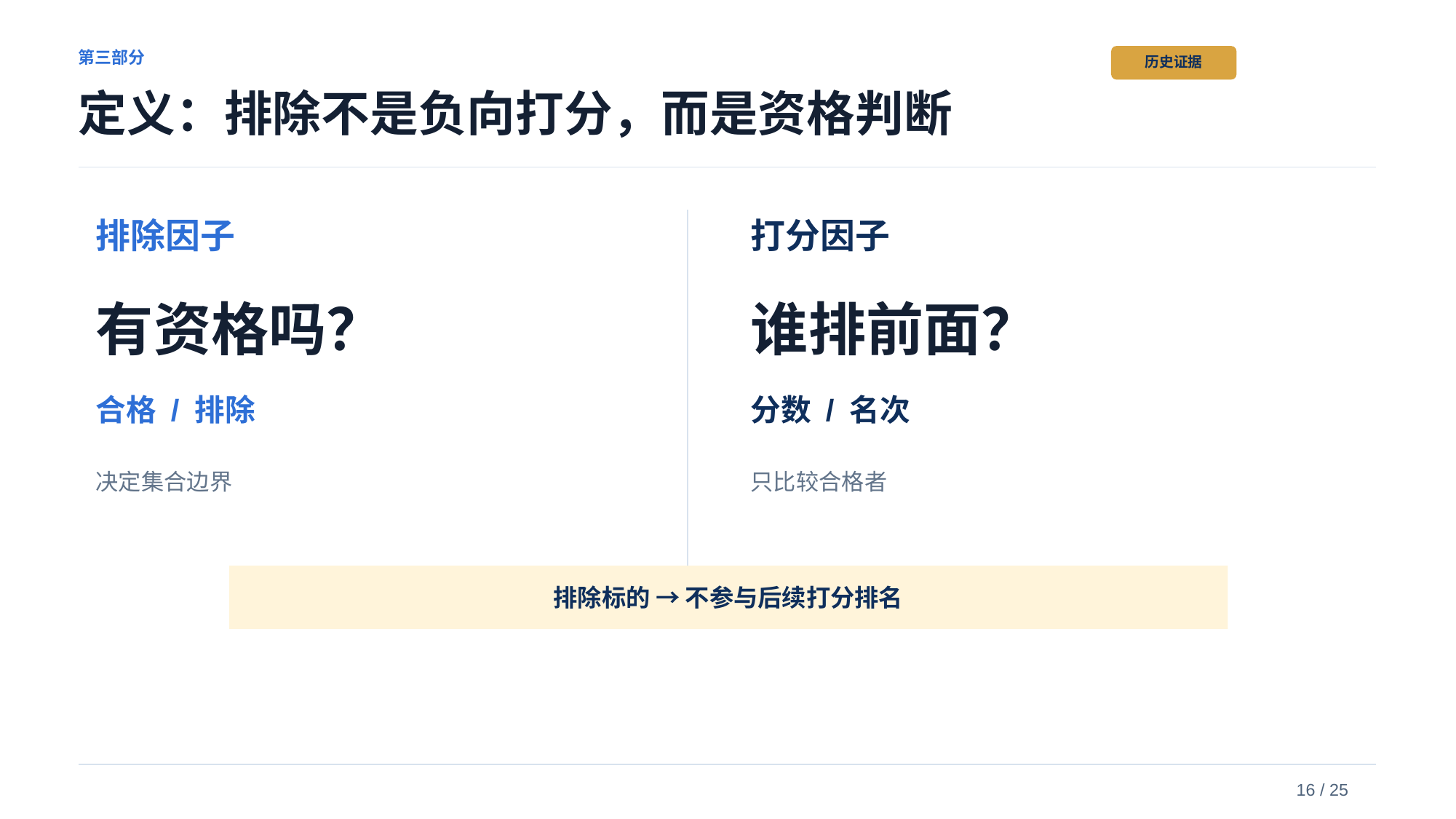

第三部分
历史证据
定义：排除不是负向打分，而是资格判断
排除因子
打分因子
有资格吗？
谁排前面？
合格 / 排除
分数 / 名次
决定集合边界
只比较合格者

排除标的 → 不参与后续打分排名
16 / 25